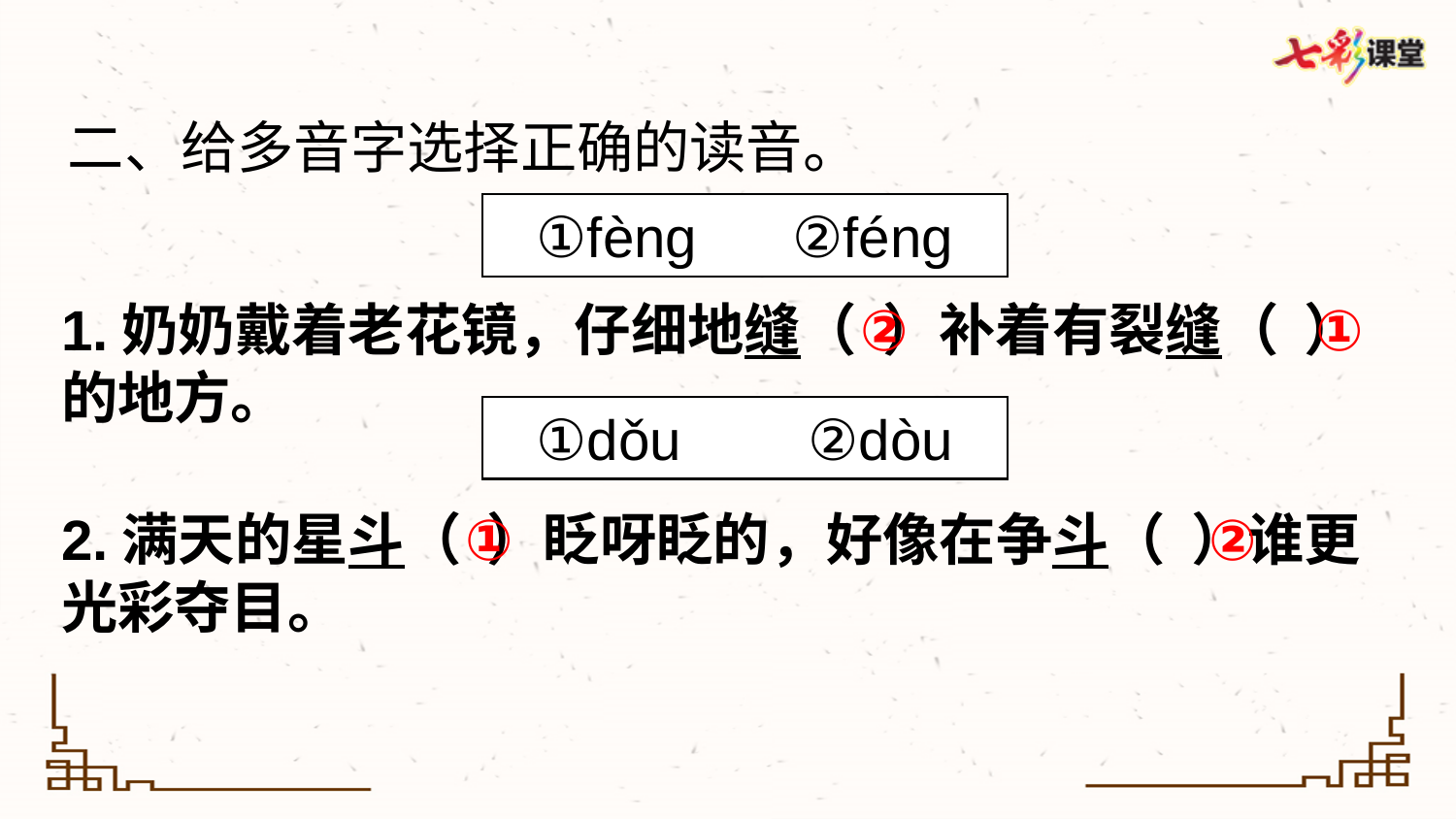

二、给多音字选择正确的读音。
①fèng      ②féng
1.奶奶戴着老花镜，仔细地缝（  ）补着有裂缝（  ）的地方。
②
①
①dǒu        ②dòu
②
①
2.满天的星斗（  ）眨呀眨的，好像在争斗（  ）谁更光彩夺目。